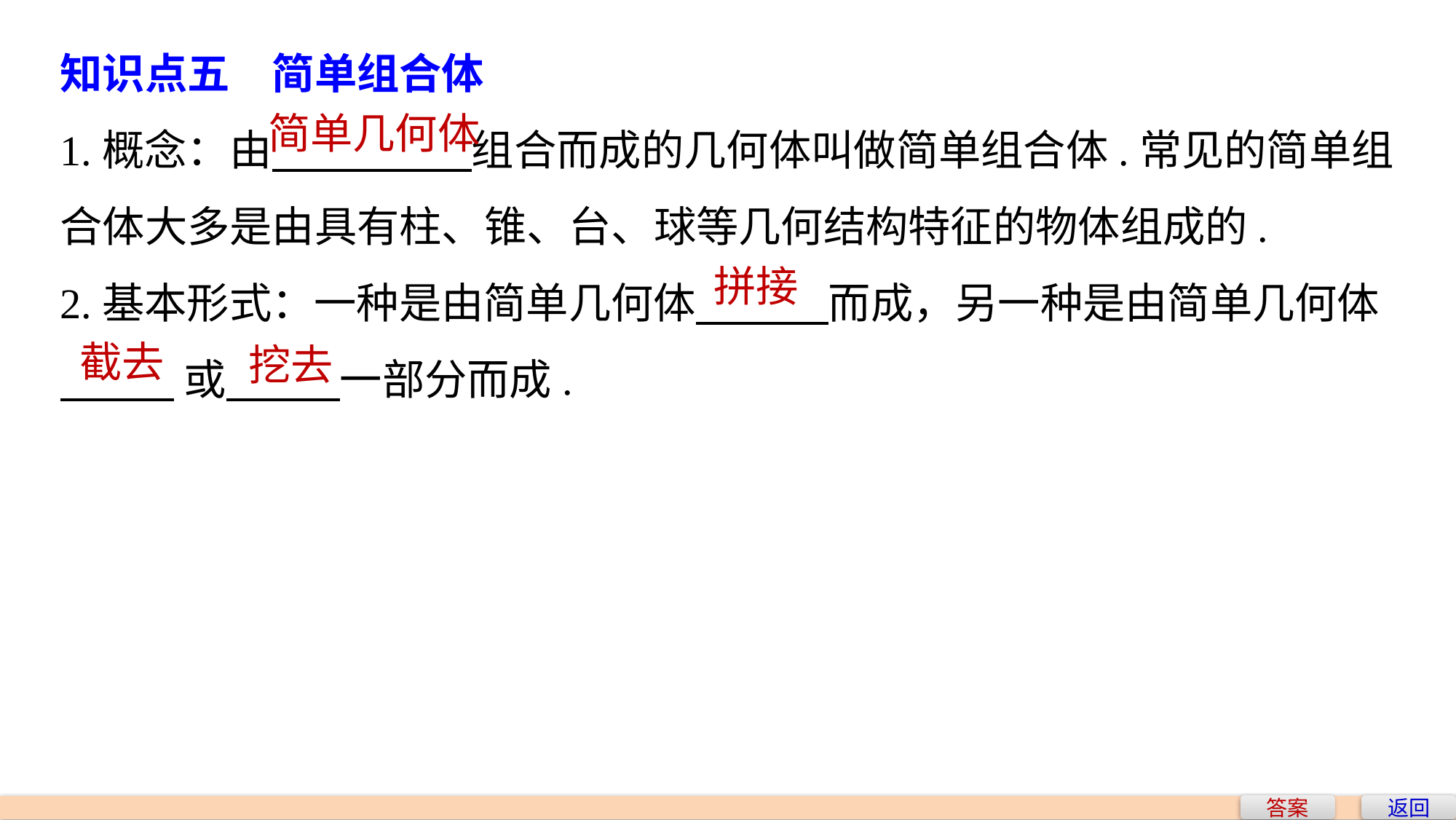

知识点五　简单组合体
1.概念：由                     组合而成的几何体叫做简单组合体.常见的简单组合体大多是由具有柱、锥、台、球等几何结构特征的物体组成的.
2.基本形式：一种是由简单几何体              而成，另一种是由简单几何体
            或            一部分而成.
简单几何体
拼接
截去
挖去
答案
返回